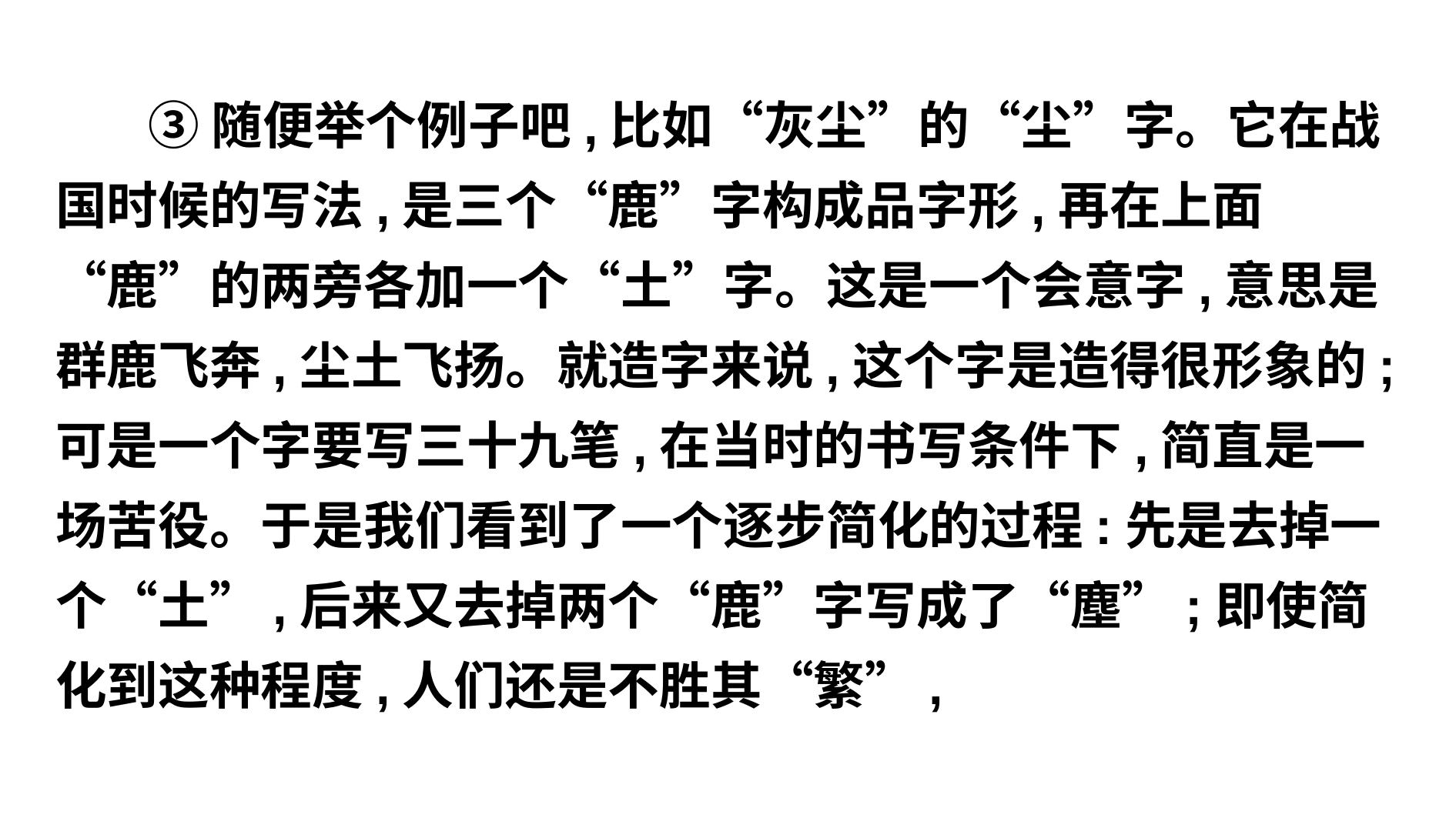

③随便举个例子吧,比如“灰尘”的“尘”字。它在战国时候的写法,是三个“鹿”字构成品字形,再在上面“鹿”的两旁各加一个“土”字。这是一个会意字,意思是群鹿飞奔,尘土飞扬。就造字来说,这个字是造得很形象的;可是一个字要写三十九笔,在当时的书写条件下,简直是一场苦役。于是我们看到了一个逐步简化的过程:先是去掉一个“土”,后来又去掉两个“鹿”字写成了“塵”;即使简化到这种程度,人们还是不胜其“繁”,